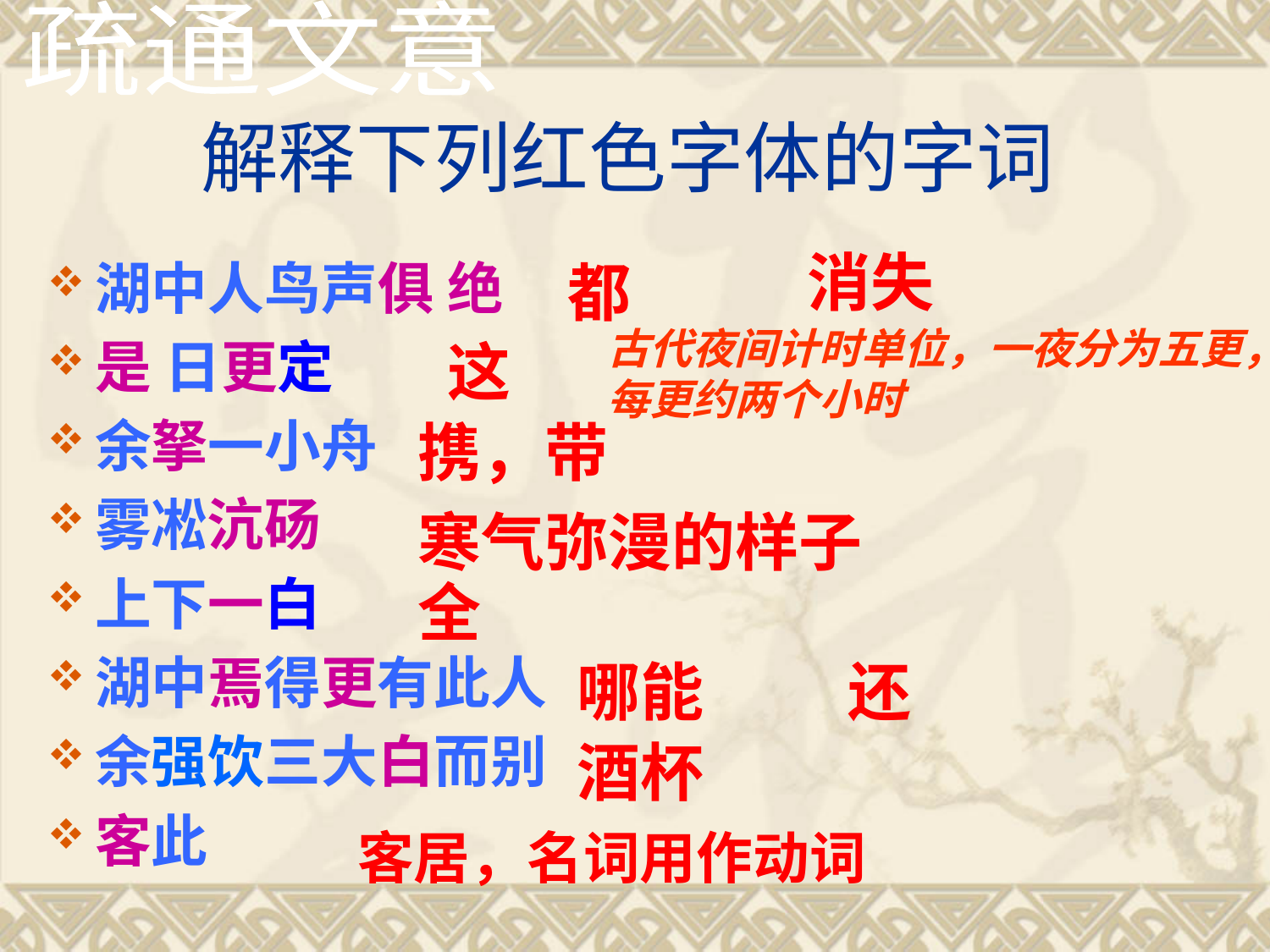

疏通文意
# 解释下列红色字体的字词
消失
湖中人鸟声俱 绝
是 日更定
余拏一小舟
雾凇沆砀
上下一白
湖中焉得更有此人
余强饮三大白而别
客此
都
古代夜间计时单位，一夜分为五更，每更约两个小时
这
携，带
寒气弥漫的样子
全
哪能
还
酒杯
客居，名词用作动词